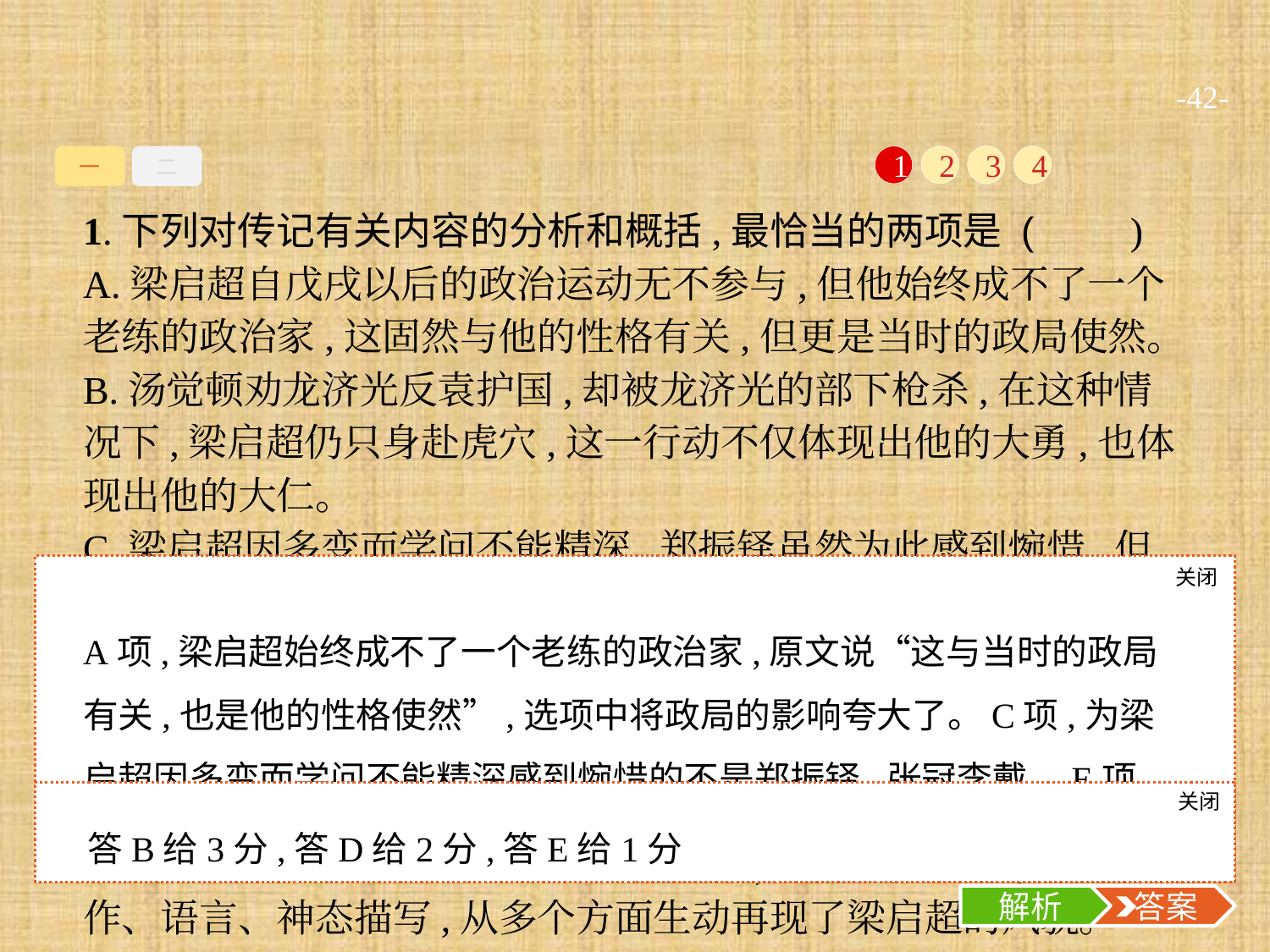

-42-
一
二
1
2
3
4
1.下列对传记有关内容的分析和概括,最恰当的两项是 (　　)
A.梁启超自戊戌以后的政治运动无不参与,但他始终成不了一个老练的政治家,这固然与他的性格有关,但更是当时的政局使然。
B.汤觉顿劝龙济光反袁护国,却被龙济光的部下枪杀,在这种情况下,梁启超仍只身赴虎穴,这一行动不仅体现出他的大勇,也体现出他的大仁。
C.梁启超因多变而学问不能精深,郑振铎虽然为此感到惋惜,但又认为“善变”“屡变”是梁启超光明磊落人格的体现,变的是方法,爱国宗旨始终未变。
D.在学术研究上,梁启超不管能否成功,都乐于创立大格局,着力于大规模的研究,而不肯安于在一种狭窄专门的精密工作中有小成就。
E.文章用了多种手法刻画梁启超的形象,既有侧面描写,又有动作、语言、神态描写,从多个方面生动再现了梁启超的风貌。

关闭
解析

A项,梁启超始终成不了一个老练的政治家,原文说“这与当时的政局有关,也是他的性格使然”,选项中将政局的影响夸大了。C项,为梁启超因多变而学问不能精深感到惋惜的不是郑振铎,张冠李戴。E项,原文中没有“神态描写”。
关闭

解析
  答案

答B给3分,答D给2分,答E给1分
解析
  答案